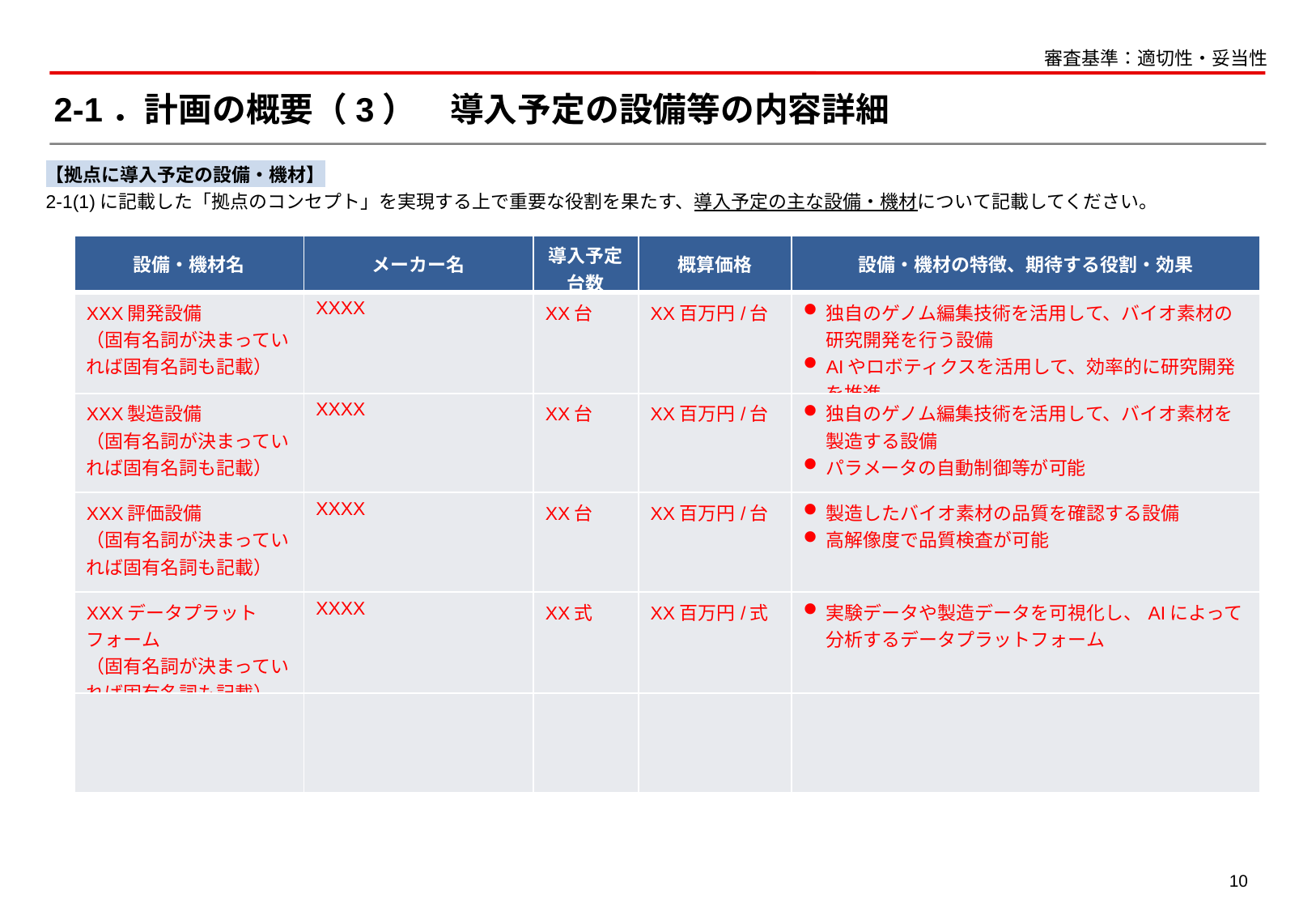

審査基準：適切性・妥当性
# 2-1．計画の概要（3）　導入予定の設備等の内容詳細
【拠点に導入予定の設備・機材】
2-1(1)に記載した「拠点のコンセプト」を実現する上で重要な役割を果たす、導入予定の主な設備・機材について記載してください。
| 設備・機材名 | メーカー名 | 導入予定 台数 | 概算価格 | 設備・機材の特徴、期待する役割・効果 |
| --- | --- | --- | --- | --- |
| XXX開発設備 （固有名詞が決まっていれば固有名詞も記載） | XXXX | XX台 | XX百万円/台 | 独自のゲノム編集技術を活用して、バイオ素材の研究開発を行う設備 AIやロボティクスを活用して、効率的に研究開発を推進 |
| XXX製造設備 （固有名詞が決まっていれば固有名詞も記載） | XXXX | XX台 | XX百万円/台 | 独自のゲノム編集技術を活用して、バイオ素材を製造する設備 パラメータの自動制御等が可能 |
| XXX評価設備 （固有名詞が決まっていれば固有名詞も記載） | XXXX | XX台 | XX百万円/台 | 製造したバイオ素材の品質を確認する設備 高解像度で品質検査が可能 |
| XXXデータプラットフォーム （固有名詞が決まっていれば固有名詞も記載） | XXXX | XX式 | XX百万円/式 | 実験データや製造データを可視化し、AIによって分析するデータプラットフォーム |
|  |  |  |  |  |